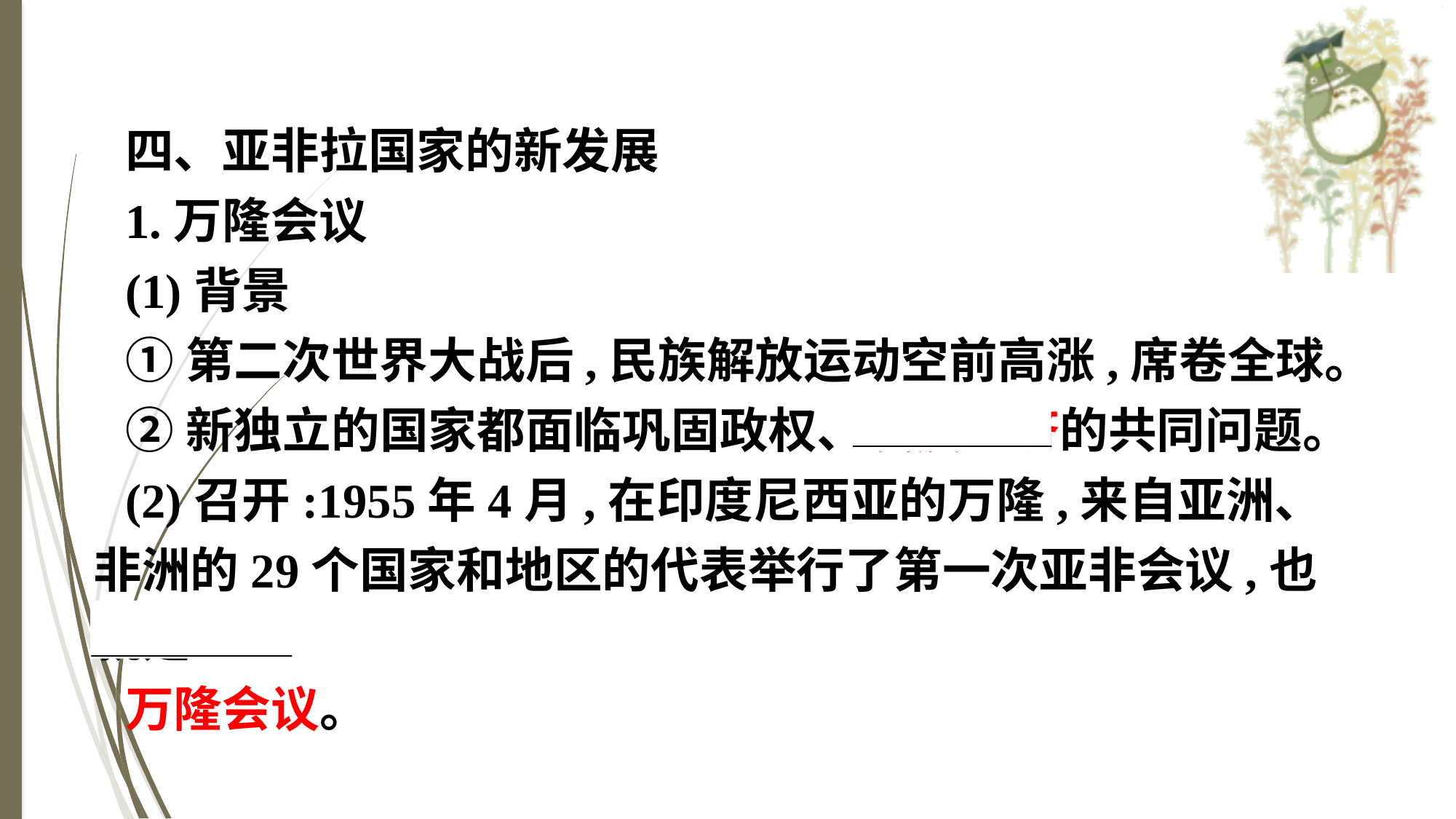

四、亚非拉国家的新发展
1.万隆会议
(1)背景
①第二次世界大战后,民族解放运动空前高涨,席卷全球。
②新独立的国家都面临巩固政权、发展经济的共同问题。
(2)召开:1955年4月,在印度尼西亚的万隆,来自亚洲、非洲的29个国家和地区的代表举行了第一次亚非会议,也就是
万隆会议。